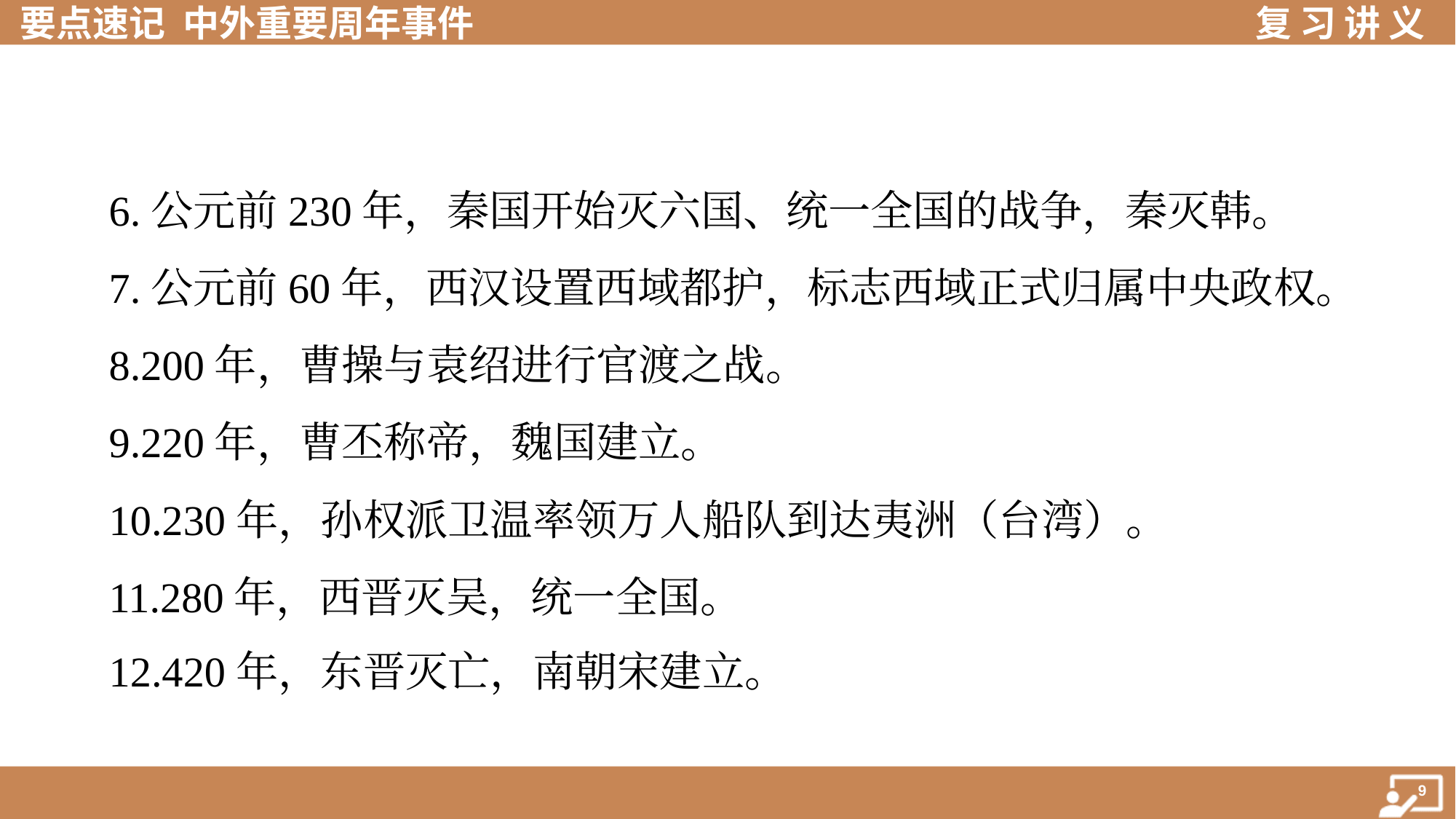

6.公元前230年，秦国开始灭六国、统一全国的战争，秦灭韩。
    7.公元前60年，西汉设置西域都护，标志西域正式归属中央政权。
    8.200年，曹操与袁绍进行官渡之战。
    9.220年，曹丕称帝，魏国建立。
    10.230年，孙权派卫温率领万人船队到达夷洲（台湾）。
    11.280年，西晋灭吴，统一全国。
    12.420年，东晋灭亡，南朝宋建立。